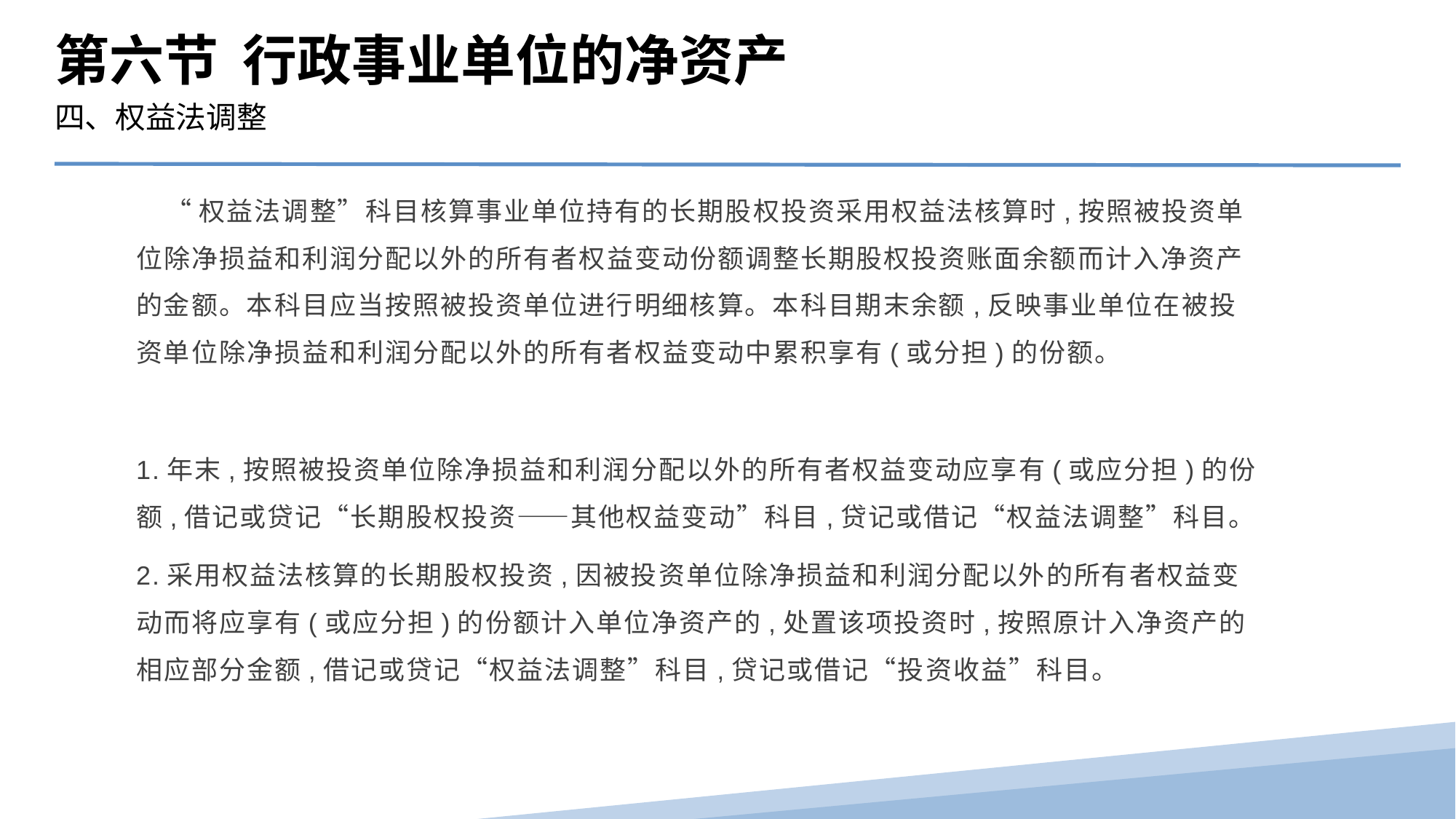

第六节  行政事业单位的净资产
四、权益法调整
    “权益法调整”科目核算事业单位持有的长期股权投资采用权益法核算时,按照被投资单位除净损益和利润分配以外的所有者权益变动份额调整长期股权投资账面余额而计入净资产的金额。本科目应当按照被投资单位进行明细核算。本科目期末余额,反映事业单位在被投资单位除净损益和利润分配以外的所有者权益变动中累积享有(或分担)的份额。

1.年末,按照被投资单位除净损益和利润分配以外的所有者权益变动应享有(或应分担)的份额,借记或贷记“长期股权投资——其他权益变动”科目,贷记或借记“权益法调整”科目。
2.采用权益法核算的长期股权投资,因被投资单位除净损益和利润分配以外的所有者权益变动而将应享有(或应分担)的份额计入单位净资产的,处置该项投资时,按照原计入净资产的相应部分金额,借记或贷记“权益法调整”科目,贷记或借记“投资收益”科目。